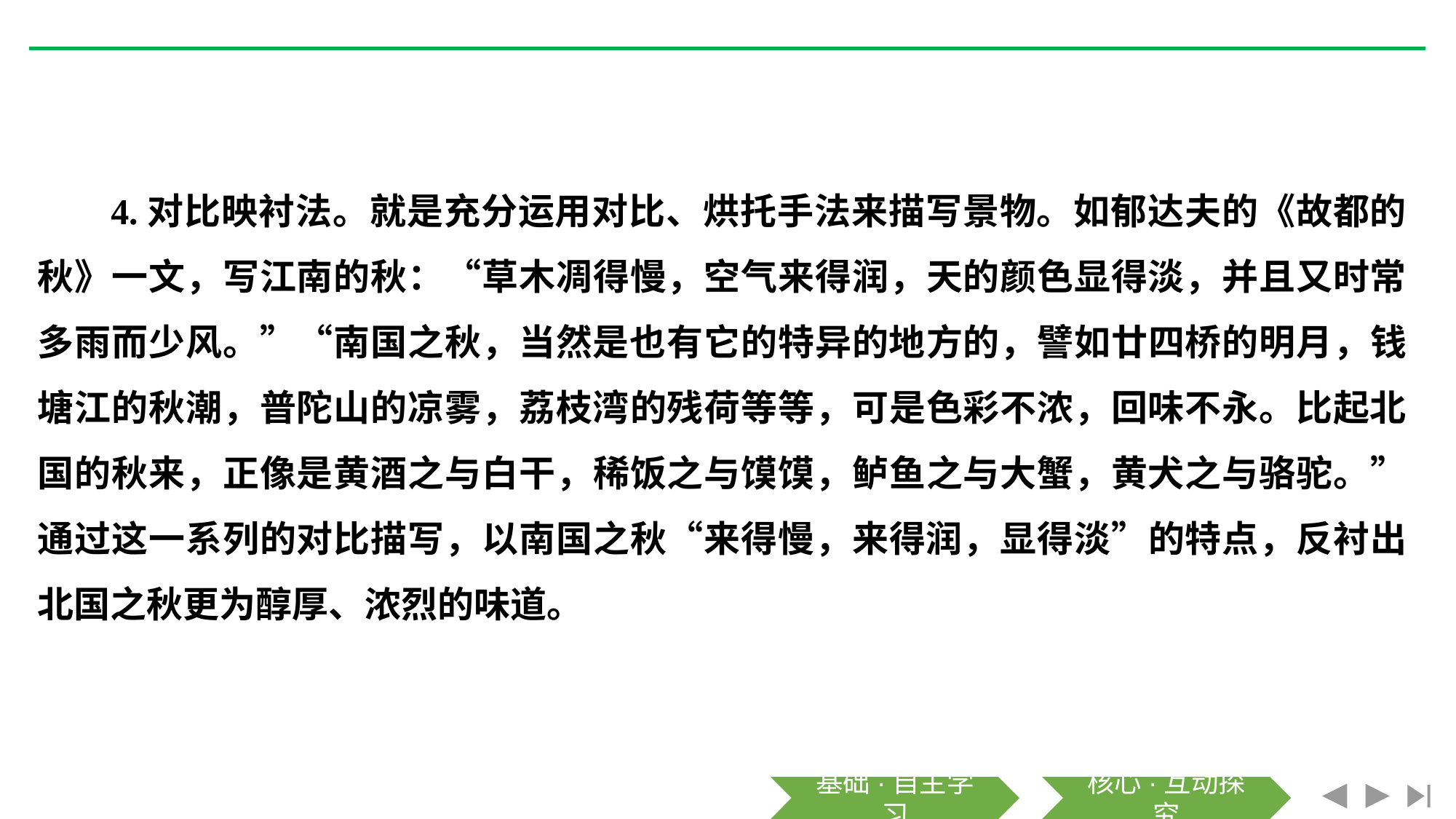

4.对比映衬法。就是充分运用对比、烘托手法来描写景物。如郁达夫的《故都的秋》一文，写江南的秋：“草木凋得慢，空气来得润，天的颜色显得淡，并且又时常多雨而少风。”“南国之秋，当然是也有它的特异的地方的，譬如廿四桥的明月，钱塘江的秋潮，普陀山的凉雾，荔枝湾的残荷等等，可是色彩不浓，回味不永。比起北国的秋来，正像是黄酒之与白干，稀饭之与馍馍，鲈鱼之与大蟹，黄犬之与骆驼。”通过这一系列的对比描写，以南国之秋“来得慢，来得润，显得淡”的特点，反衬出北国之秋更为醇厚、浓烈的味道。